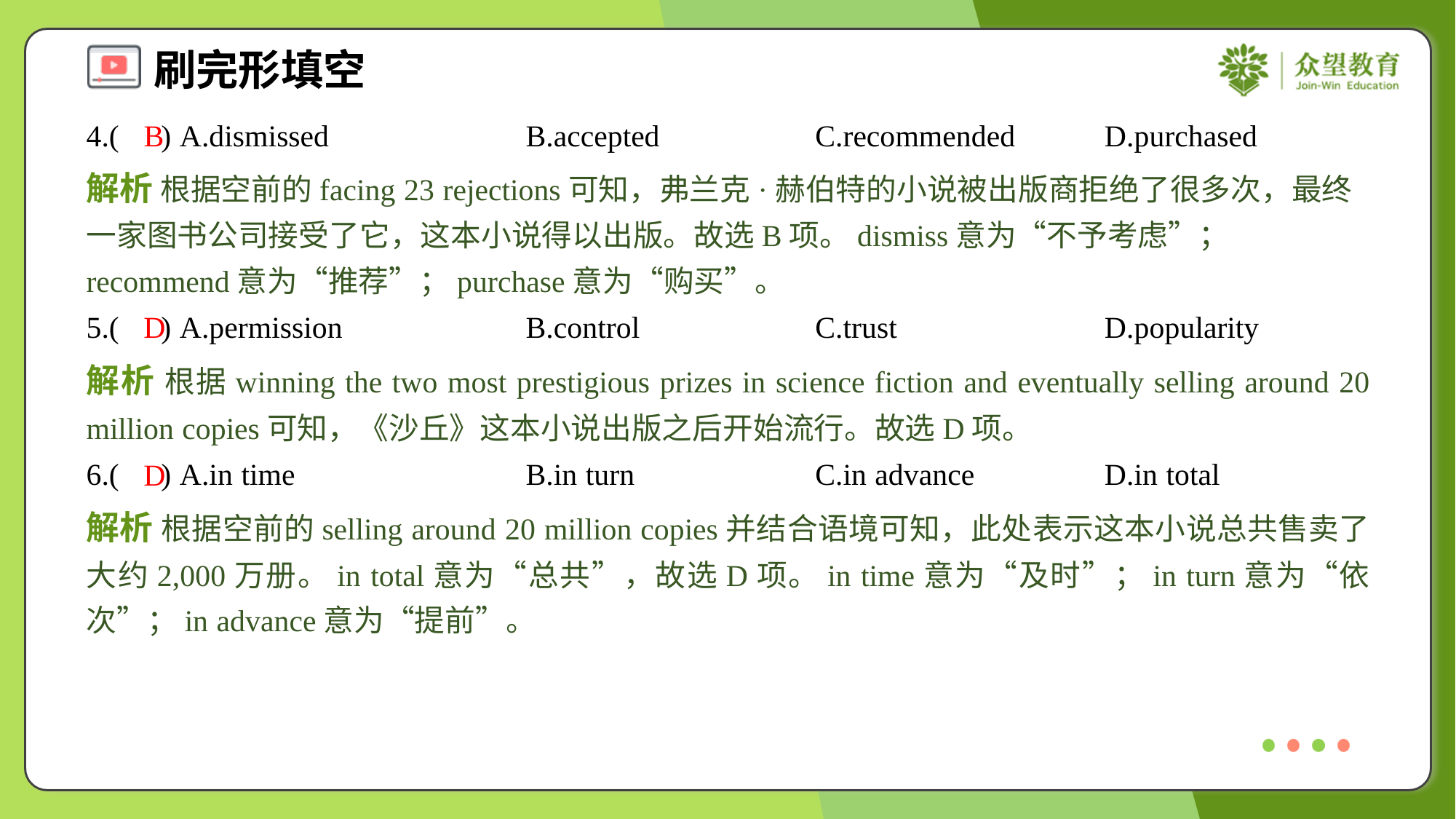

4.(     ) A.dismissed	B.accepted	C.recommended	D.purchased
B
解析 根据空前的facing 23 rejections可知，弗兰克·赫伯特的小说被出版商拒绝了很多次，最终一家图书公司接受了它，这本小说得以出版。故选B项。dismiss意为“不予考虑”；recommend意为“推荐”；purchase意为“购买”。
5.(     ) A.permission	B.control	C.trust	D.popularity
D
解析 根据winning the two most prestigious prizes in science fiction and eventually selling around 20 million copies可知，《沙丘》这本小说出版之后开始流行。故选D项。
6.(     ) A.in time	B.in turn	C.in advance	D.in total
D
解析 根据空前的selling around 20 million copies并结合语境可知，此处表示这本小说总共售卖了大约2,000万册。in total意为“总共”，故选D项。in time意为“及时”；in turn意为“依次”；in advance意为“提前”。